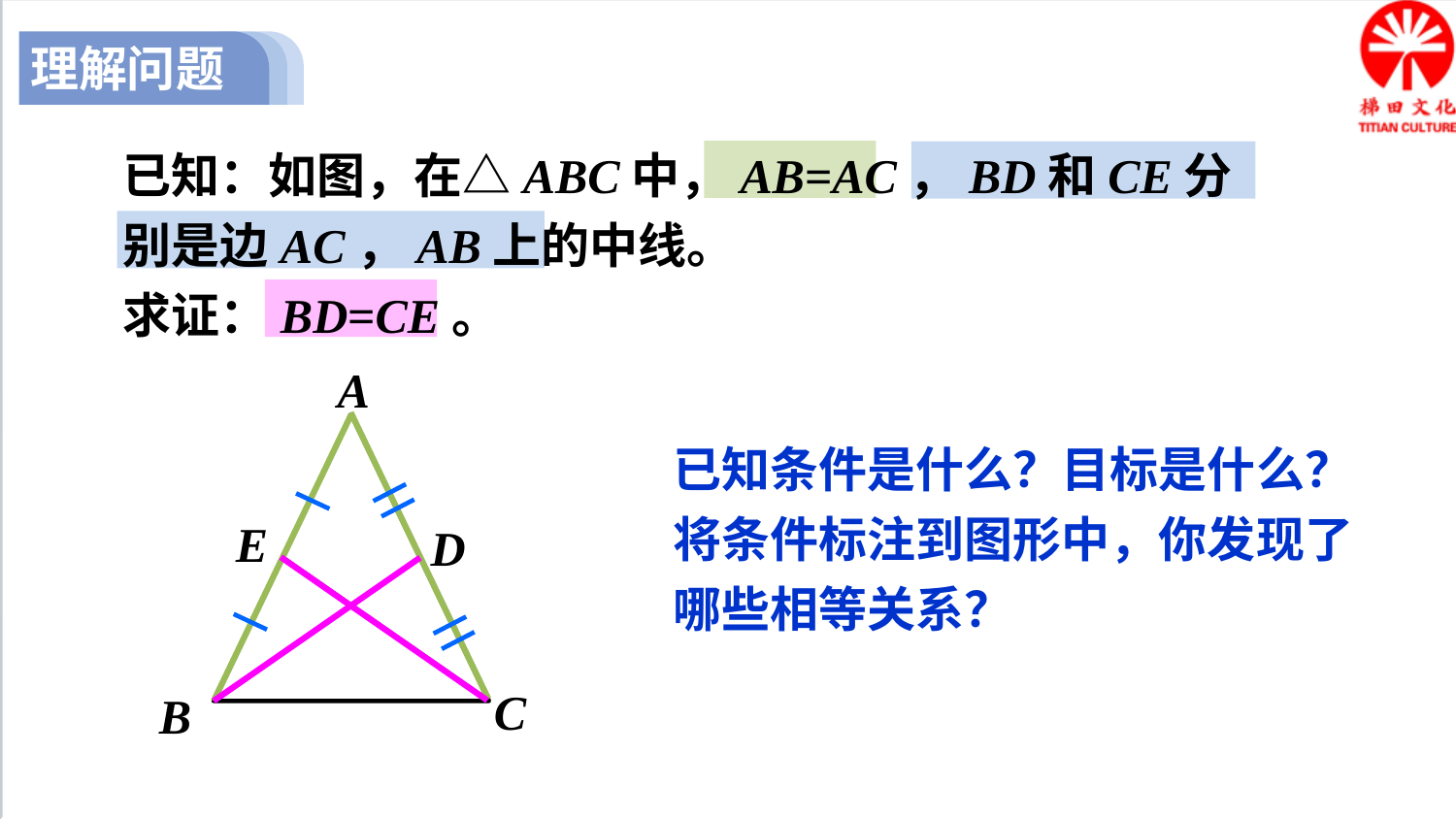

理解问题

已知：如图，在△ABC中，AB=AC，BD和CE分别是边AC，AB上的中线。
求证：BD=CE。

A

E
D
C
B
已知条件是什么？目标是什么？将条件标注到图形中，你发现了哪些相等关系？